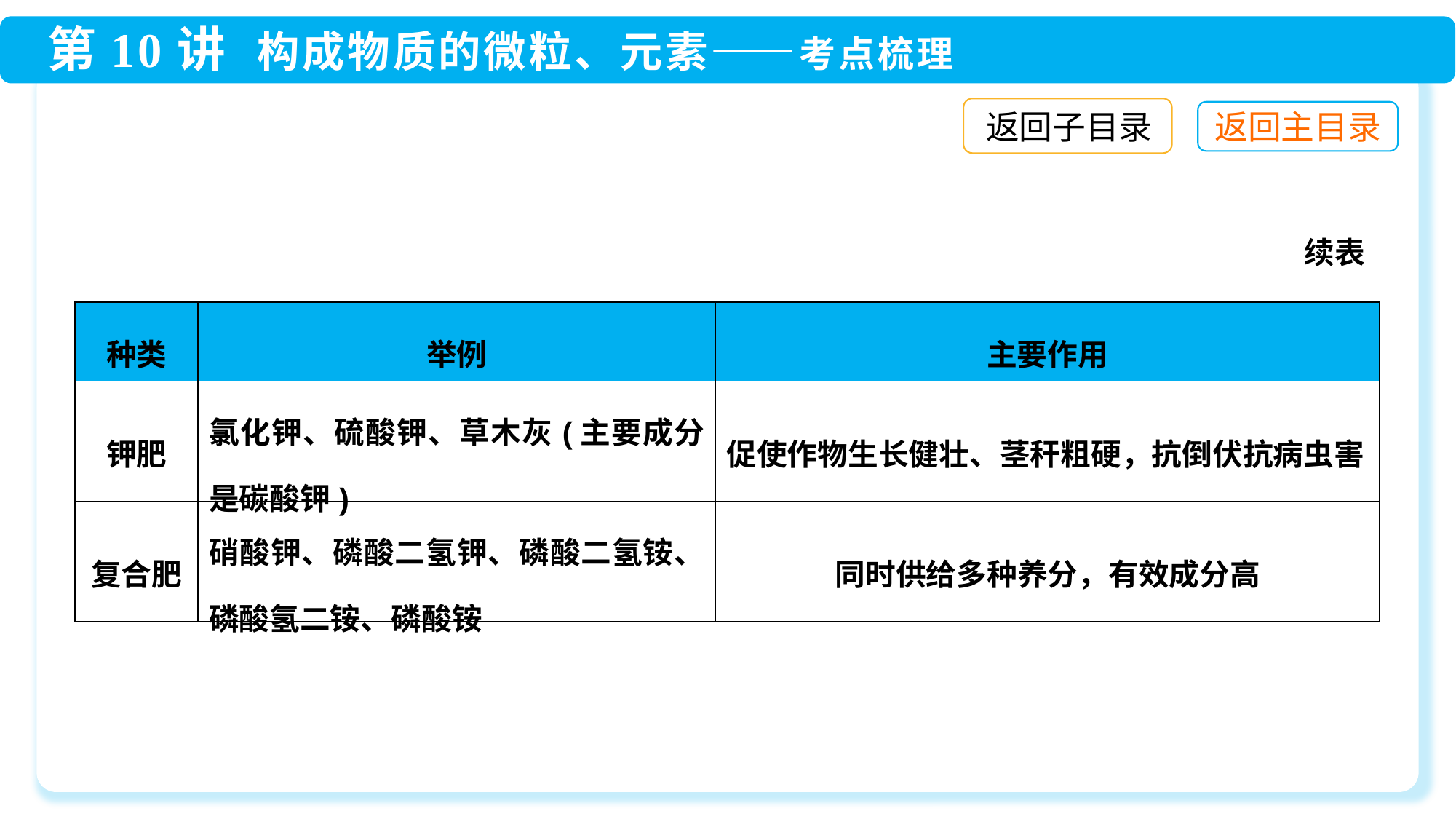

返回子目录
续表
| 种类 | 举例 | 主要作用 |
| --- | --- | --- |
| 钾肥 | 氯化钾、硫酸钾、草木灰(主要成分是碳酸钾) | 促使作物生长健壮、茎秆粗硬，抗倒伏抗病虫害 |
| 复合肥 | 硝酸钾、磷酸二氢钾、磷酸二氢铵、磷酸氢二铵、磷酸铵 | 同时供给多种养分，有效成分高 |